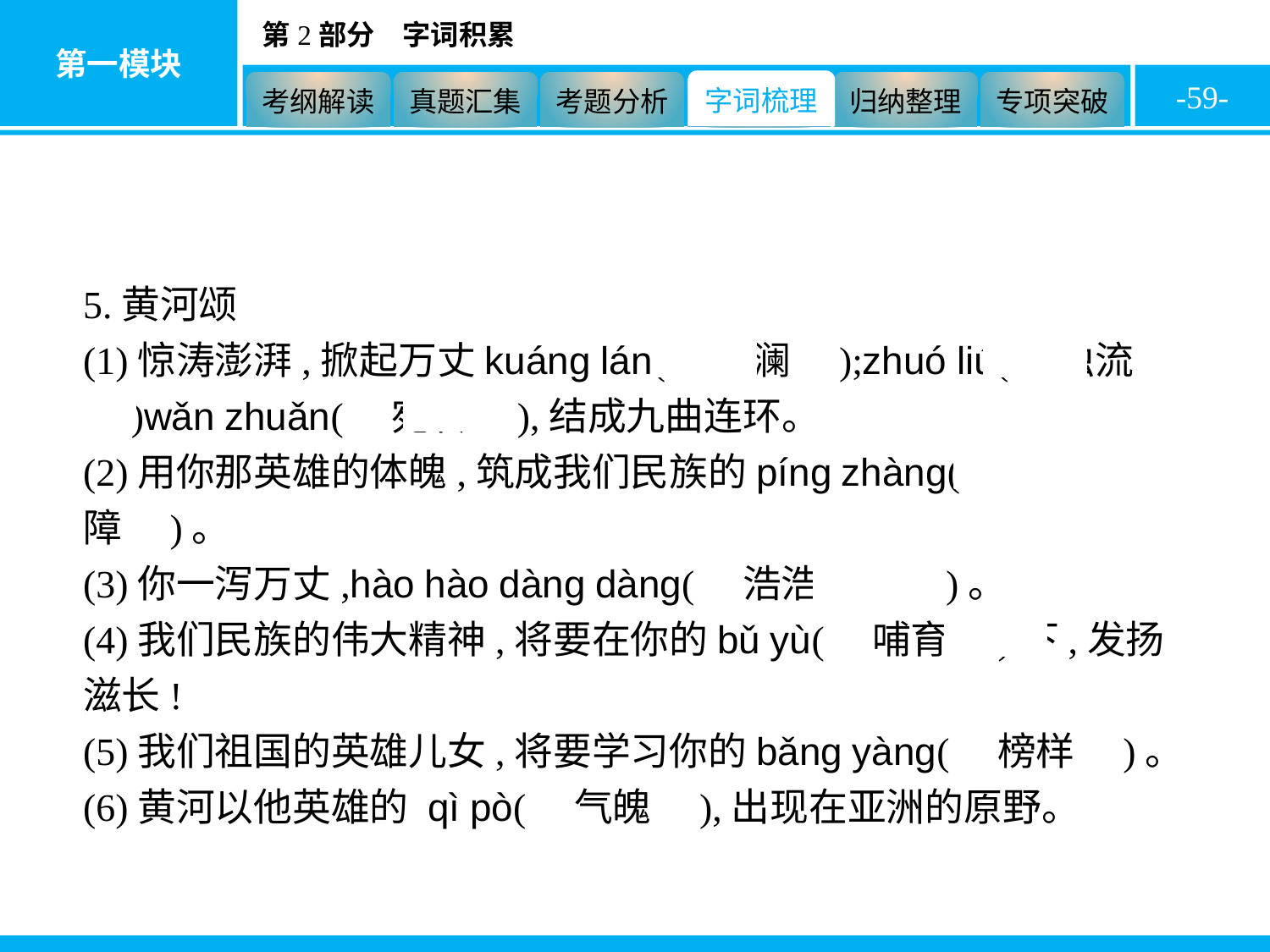

-59-
5.黄河颂
(1)惊涛澎湃,掀起万丈kuáng lán(　狂澜　);zhuó liú(　浊流　)wǎn zhuǎn(　宛转　),结成九曲连环。
(2)用你那英雄的体魄,筑成我们民族的píng zhàng(　屏障　)。
(3)你一泻万丈,hào hào dàng dàng(　浩浩荡荡　)。
(4)我们民族的伟大精神,将要在你的bǔ yù(　哺育　)下,发扬滋长!
(5)我们祖国的英雄儿女,将要学习你的bǎng yàng(　榜样　)。
(6)黄河以他英雄的 qì pò(　气魄　),出现在亚洲的原野。